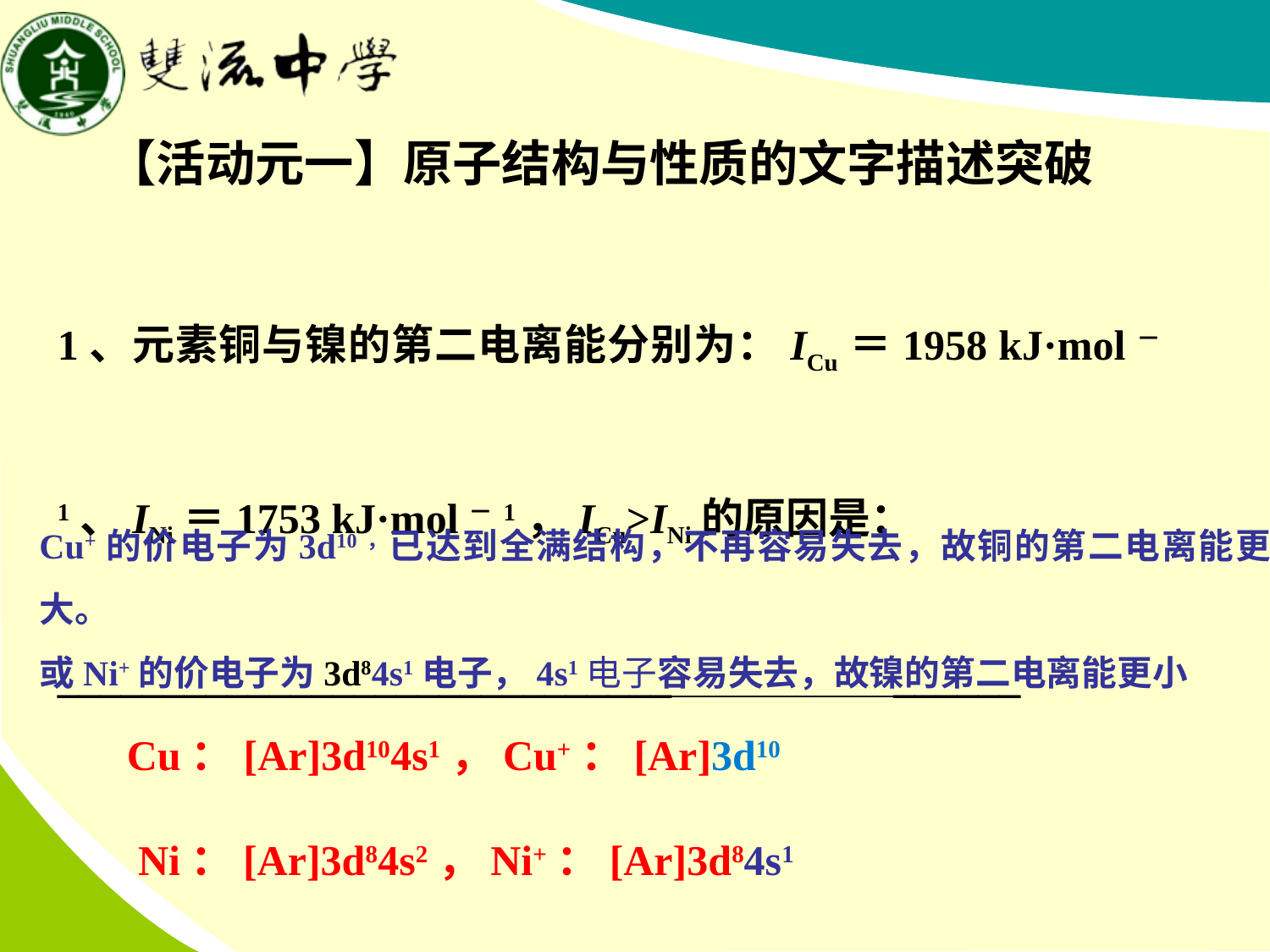

【活动元一】原子结构与性质的文字描述突破
1、元素铜与镍的第二电离能分别为：ICu＝1958 kJ·mol－1、INi＝1753 kJ·mol－1，ICu>INi的原因是：
_____________________________                     ______
Cu+的价电子为3d10，已达到全满结构，不再容易失去，故铜的第二电离能更大。
或Ni+的价电子为3d84s1电子，4s1电子容易失去，故镍的第二电离能更小
Cu：[Ar]3d104s1，Cu+：[Ar]3d10
Ni：[Ar]3d84s2，Ni+：[Ar]3d84s1